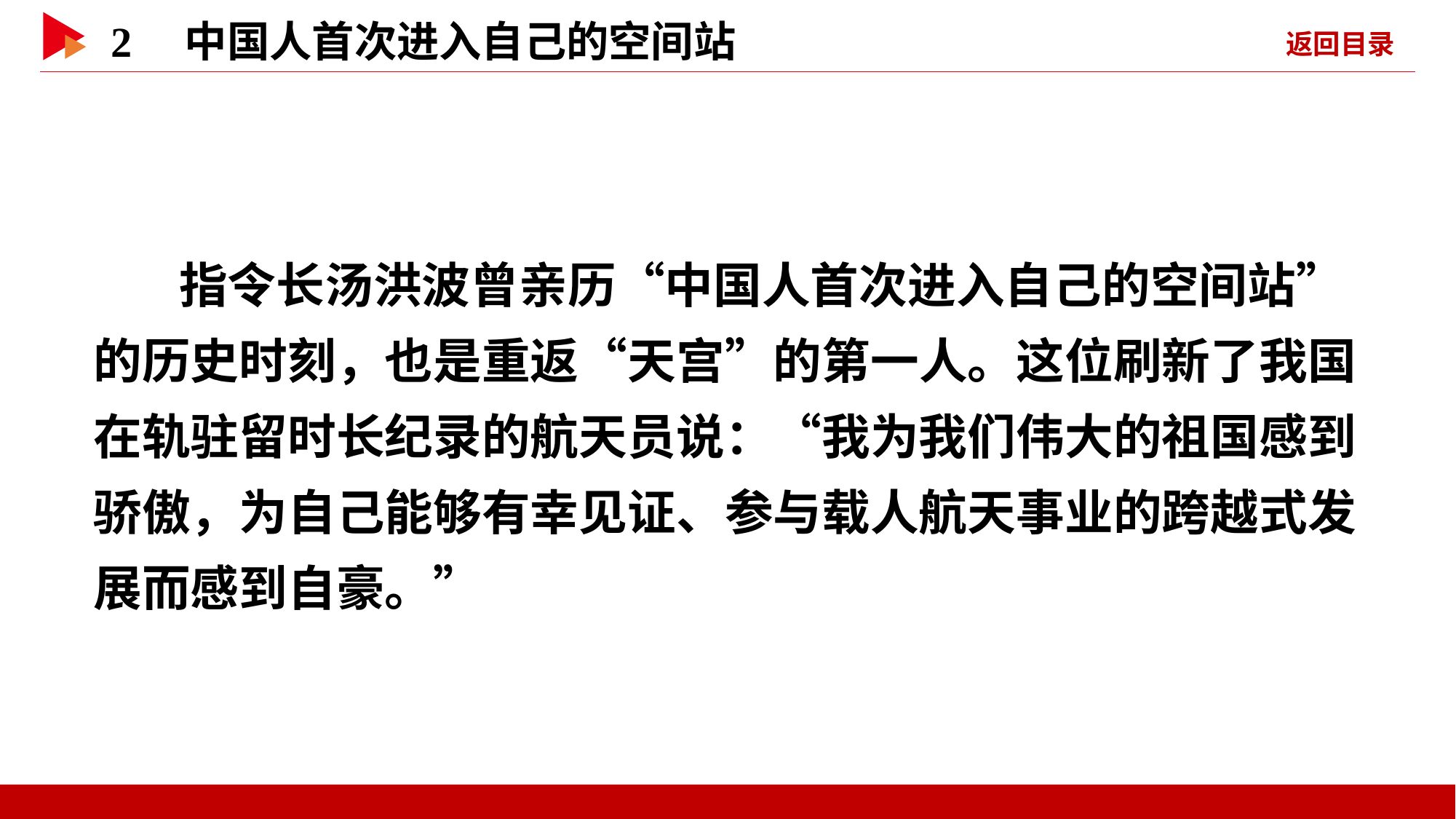

指令长汤洪波曾亲历“中国人首次进入自己的空间站”的历史时刻，也是重返“天宫”的第一人。这位刷新了我国在轨驻留时长纪录的航天员说：“我为我们伟大的祖国感到骄傲，为自己能够有幸见证、参与载人航天事业的跨越式发展而感到自豪。”